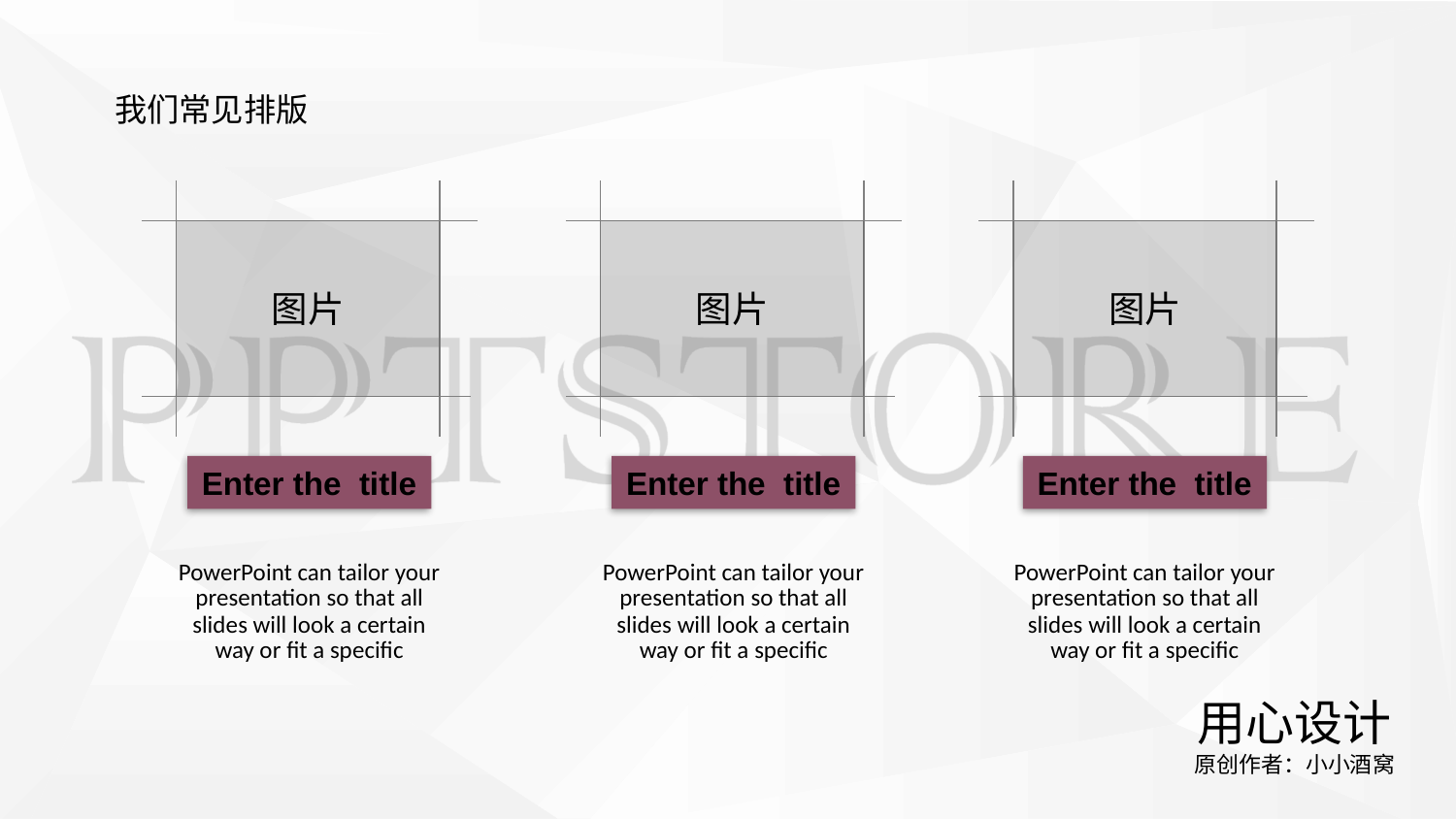

我们常见排版
图片
图片
图片
Enter the  title
Enter the  title
Enter the  title
PowerPoint can tailor your presentation so that all slides will look a certain way or fit a specific
PowerPoint can tailor your presentation so that all slides will look a certain way or fit a specific
PowerPoint can tailor your presentation so that all slides will look a certain way or fit a specific